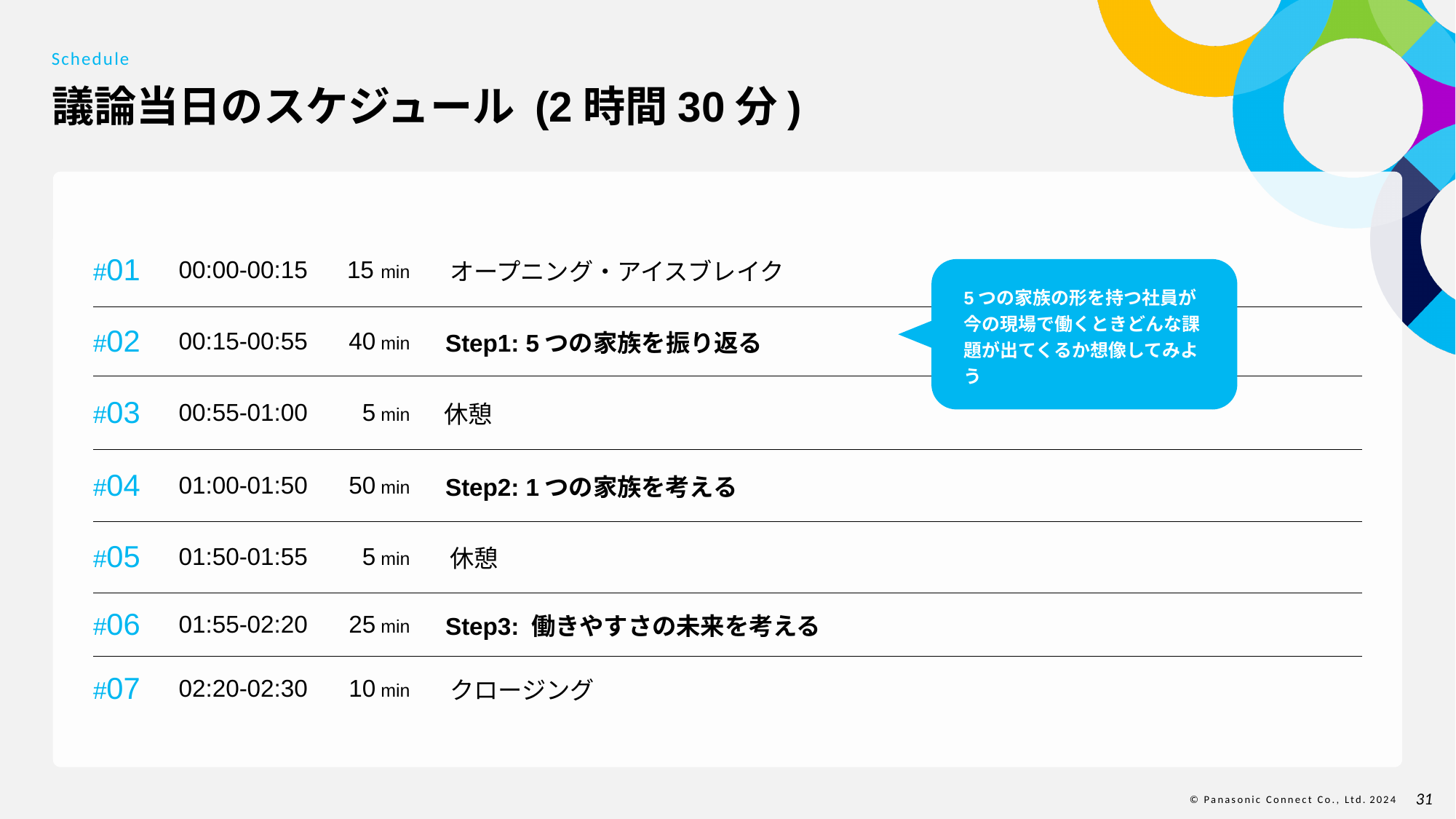

Schedule
# 議論当日のスケジュール (2時間30分)
| #01 | 00:00-00:15 | 15 min | オープニング・アイスブレイク |
| --- | --- | --- | --- |
| #02 | 00:15-00:55 | 40 min | Step1: 5つの家族を振り返る |
| #03 | 00:55-01:00 | 5 min | 休憩 |
| #04 | 01:00-01:50 | 50 min | Step2: 1つの家族を考える |
| #05 | 01:50-01:55 | 5 min | 休憩 |
| #06 | 01:55-02:20 | 25 min | Step3: 働きやすさの未来を考える |
| #07 | 02:20-02:30 | 10 min | クロージング |

5つの家族の形を持つ社員が今の現場で働くときどんな課題が出てくるか想像してみよう